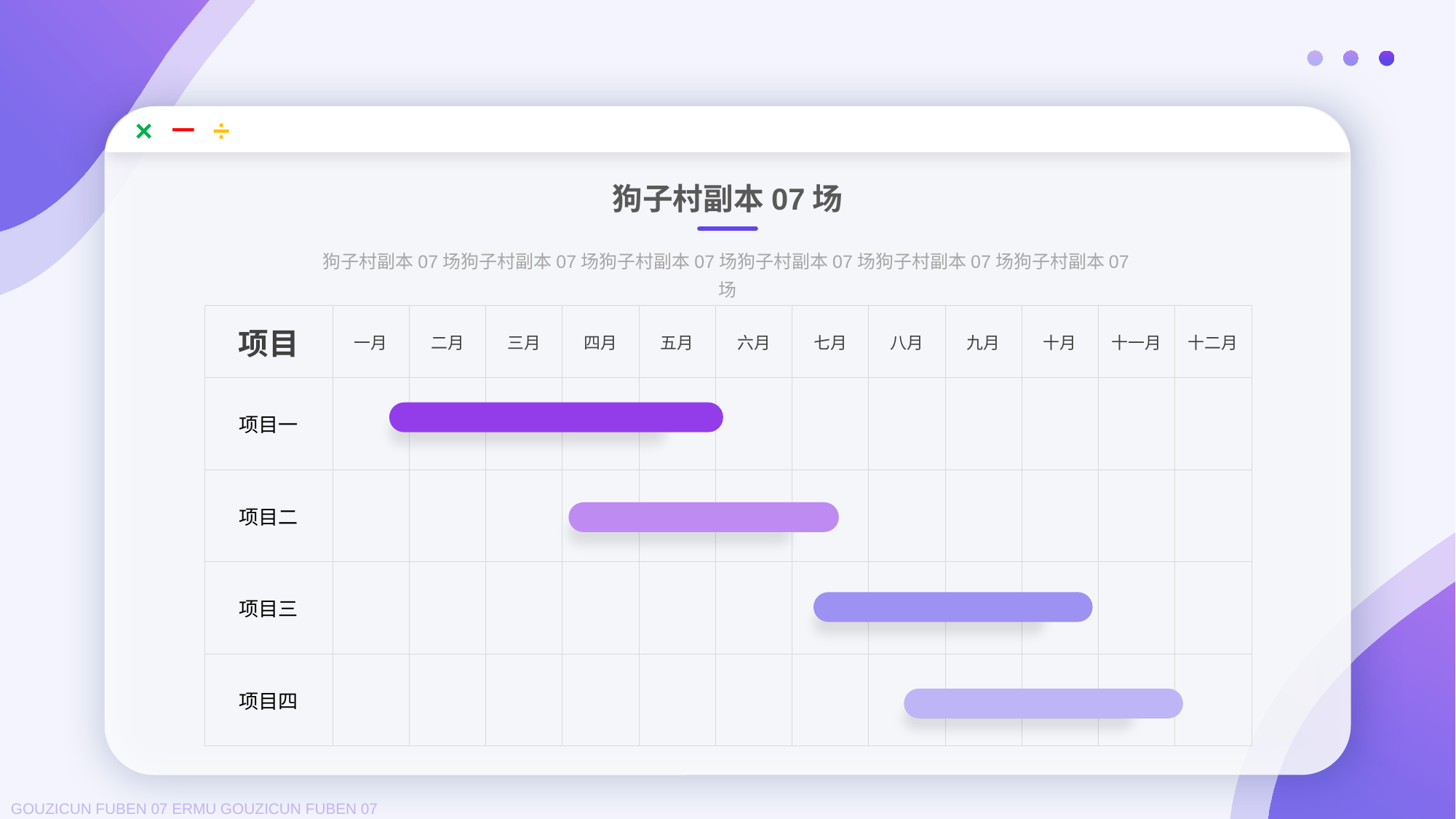

× － ÷

### Chart

| Category |
|---|
狗子村副本07场
狗子村副本07场狗子村副本07场狗子村副本07场狗子村副本07场狗子村副本07场狗子村副本07场

| 项目 | 一月 | 二月 | 三月 | 四月 | 五月 | 六月 | 七月 | 八月 | 九月 | 十月 | 十一月 | 十二月 |
| --- | --- | --- | --- | --- | --- | --- | --- | --- | --- | --- | --- | --- |
| 项目一 |  |  |  |  |  |  |  |  |  |  |  |  |
| 项目二 |  |  |  |  |  |  |  |  |  |  |  |  |
| 项目三 |  |  |  |  |  |  |  |  |  |  |  |  |
| 项目四 |  |  |  |  |  |  |  |  |  |  |  |  |

GOUZICUN FUBEN 07 ERMU GOUZICUN FUBEN 07